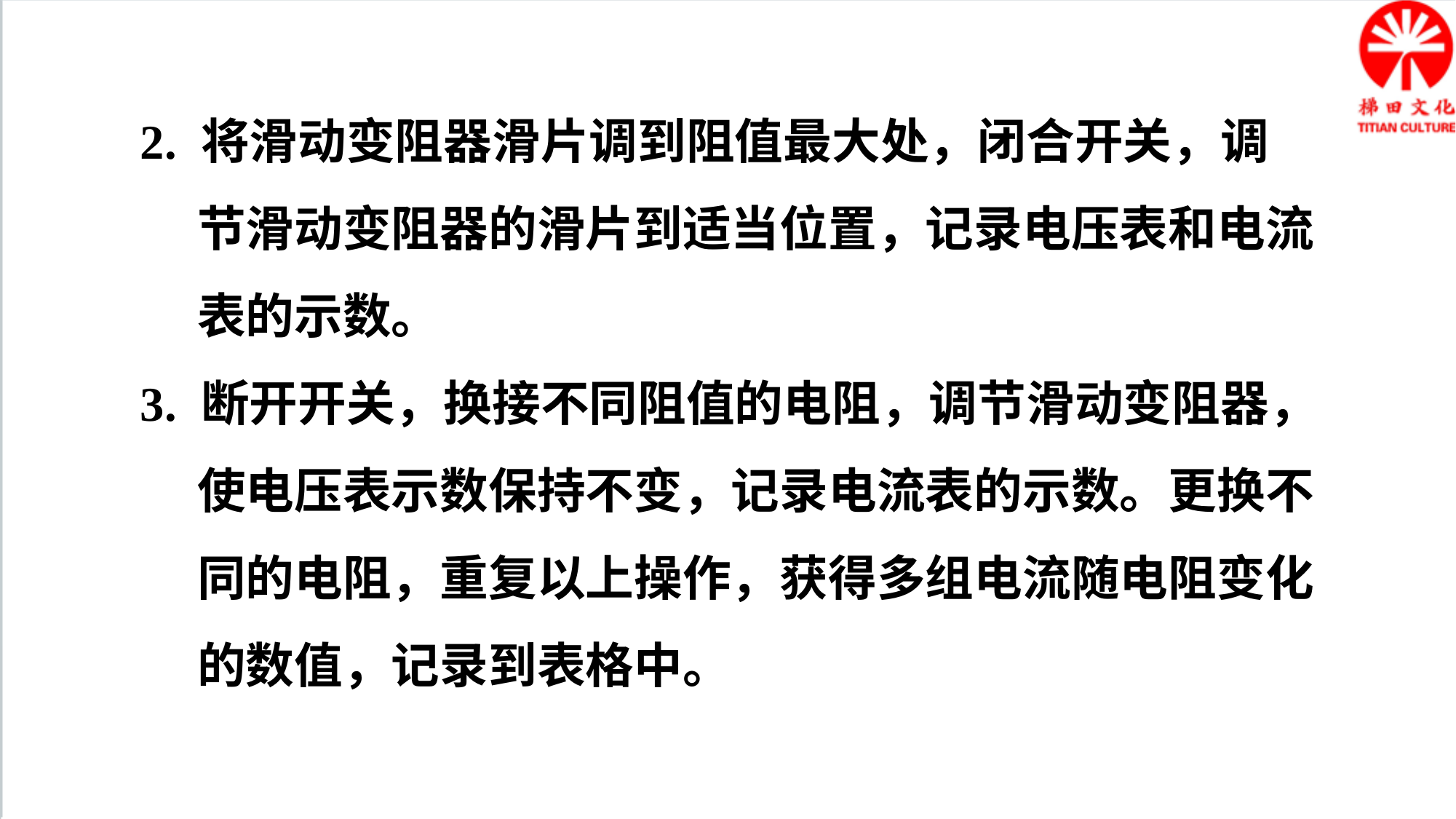

2. 将滑动变阻器滑片调到阻值最大处，闭合开关，调节滑动变阻器的滑片到适当位置，记录电压表和电流表的示数。
3. 断开开关，换接不同阻值的电阻，调节滑动变阻器，使电压表示数保持不变，记录电流表的示数。更换不同的电阻，重复以上操作，获得多组电流随电阻变化的数值，记录到表格中。